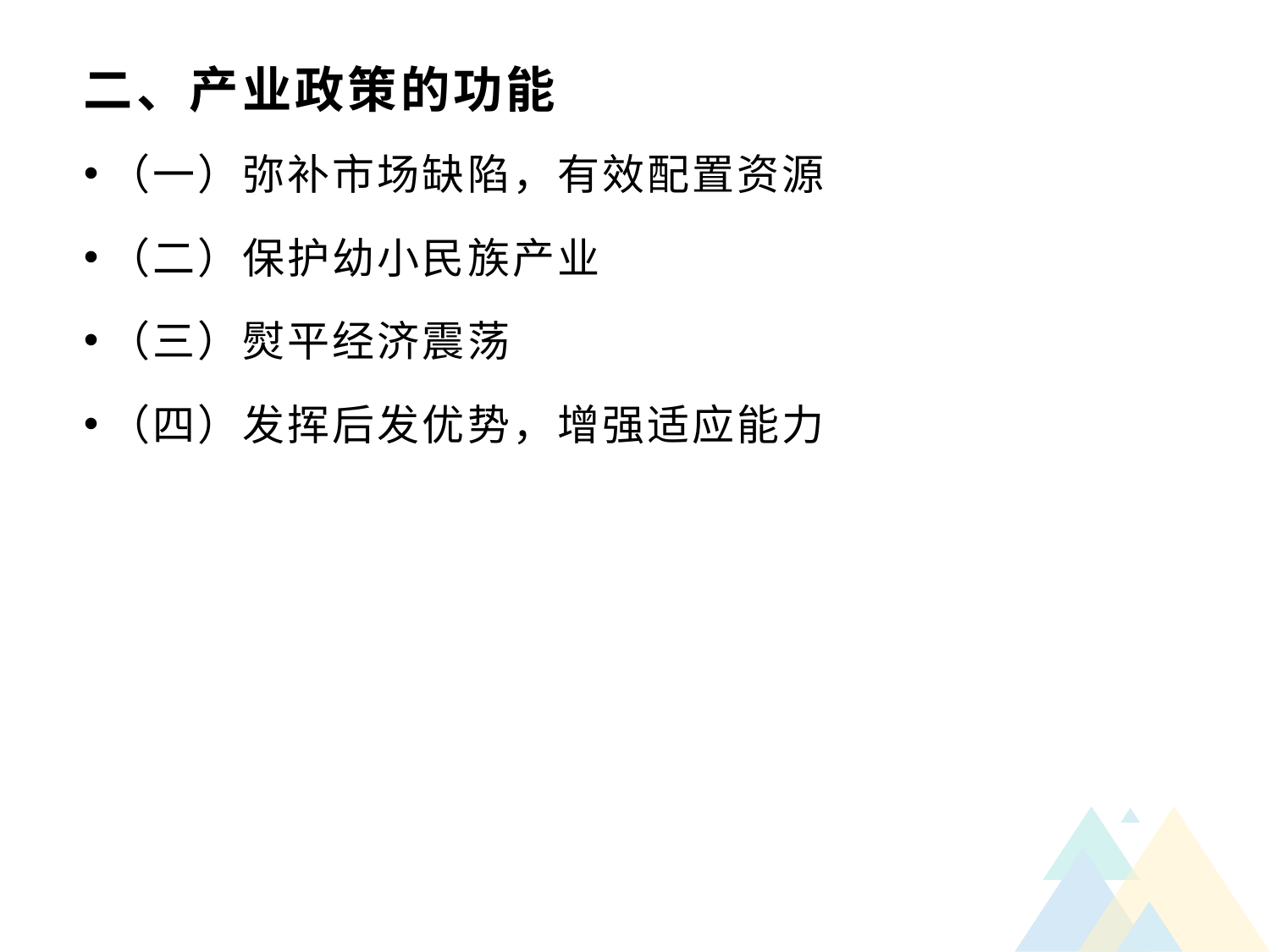

# 二、产业政策的功能
（一）弥补市场缺陷，有效配置资源
（二）保护幼小民族产业
（三）熨平经济震荡
（四）发挥后发优势，增强适应能力